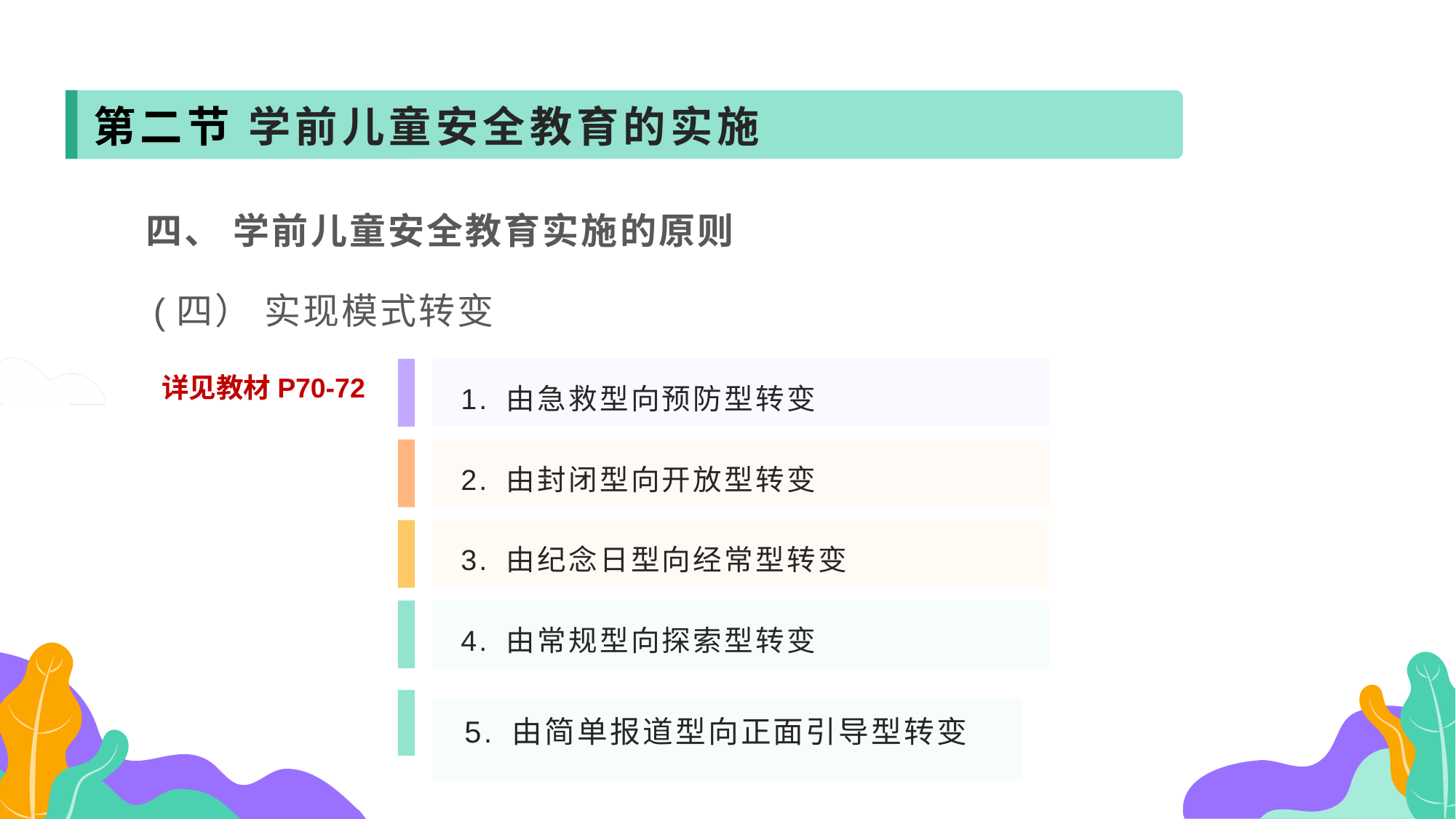

第二节 学前儿童安全教育的实施
  四、 学前儿童安全教育实施的原则
   (四） 实现模式转变

1. 由急救型向预防型转变
详见教材P70-72

2. 由封闭型向开放型转变

3. 由纪念日型向经常型转变

4. 由常规型向探索型转变

  5. 由简单报道型向正面引导型转变